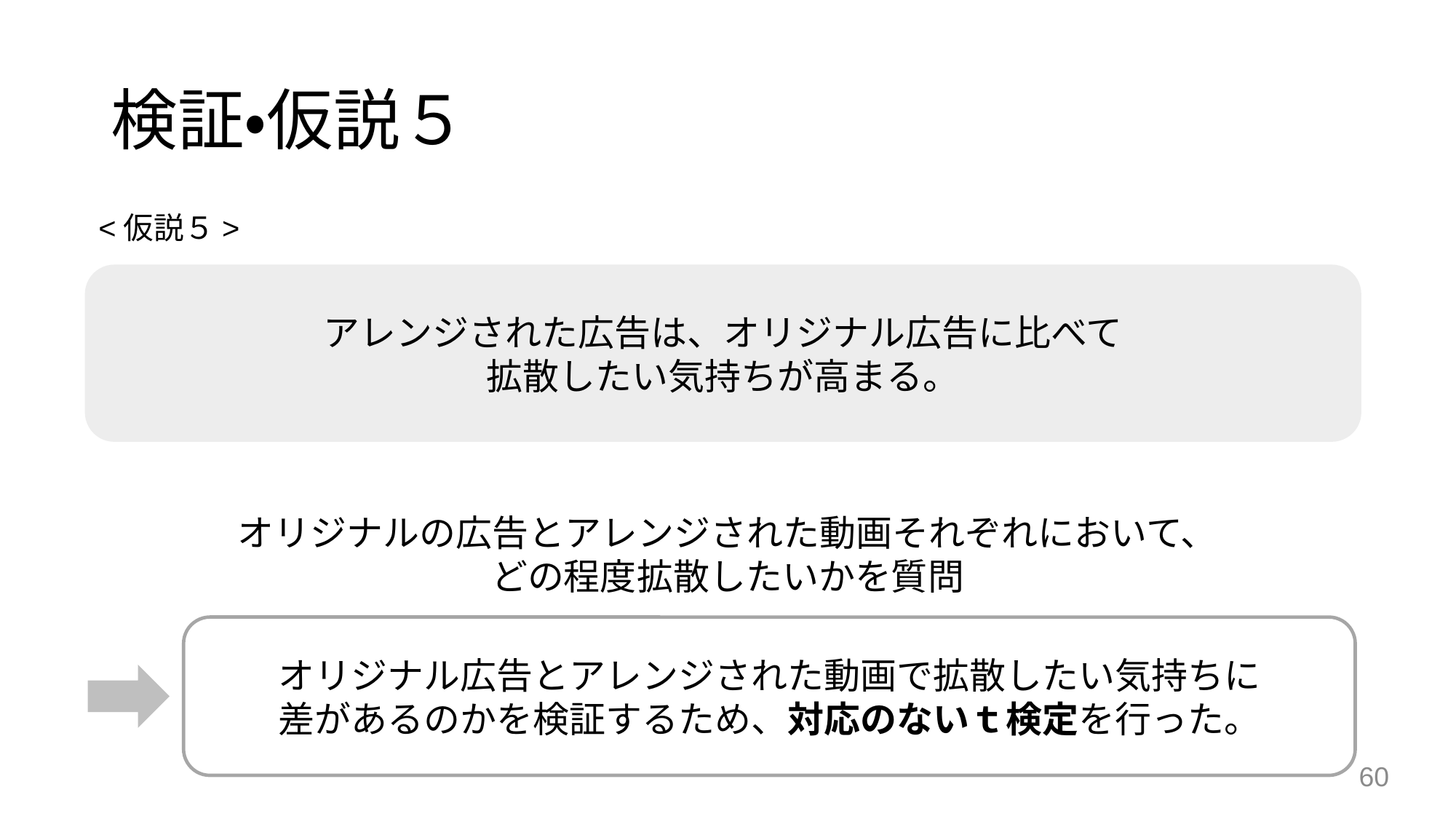

# 検証・仮説５
<仮説５>
アレンジされた広告は、オリジナル広告に比べて
拡散したい気持ちが高まる。
オリジナルの広告とアレンジされた動画それぞれにおいて、
どの程度拡散したいかを質問
オリジナル広告とアレンジされた動画で拡散したい気持ちに
差があるのかを検証するため、対応のないｔ検定を行った。

60